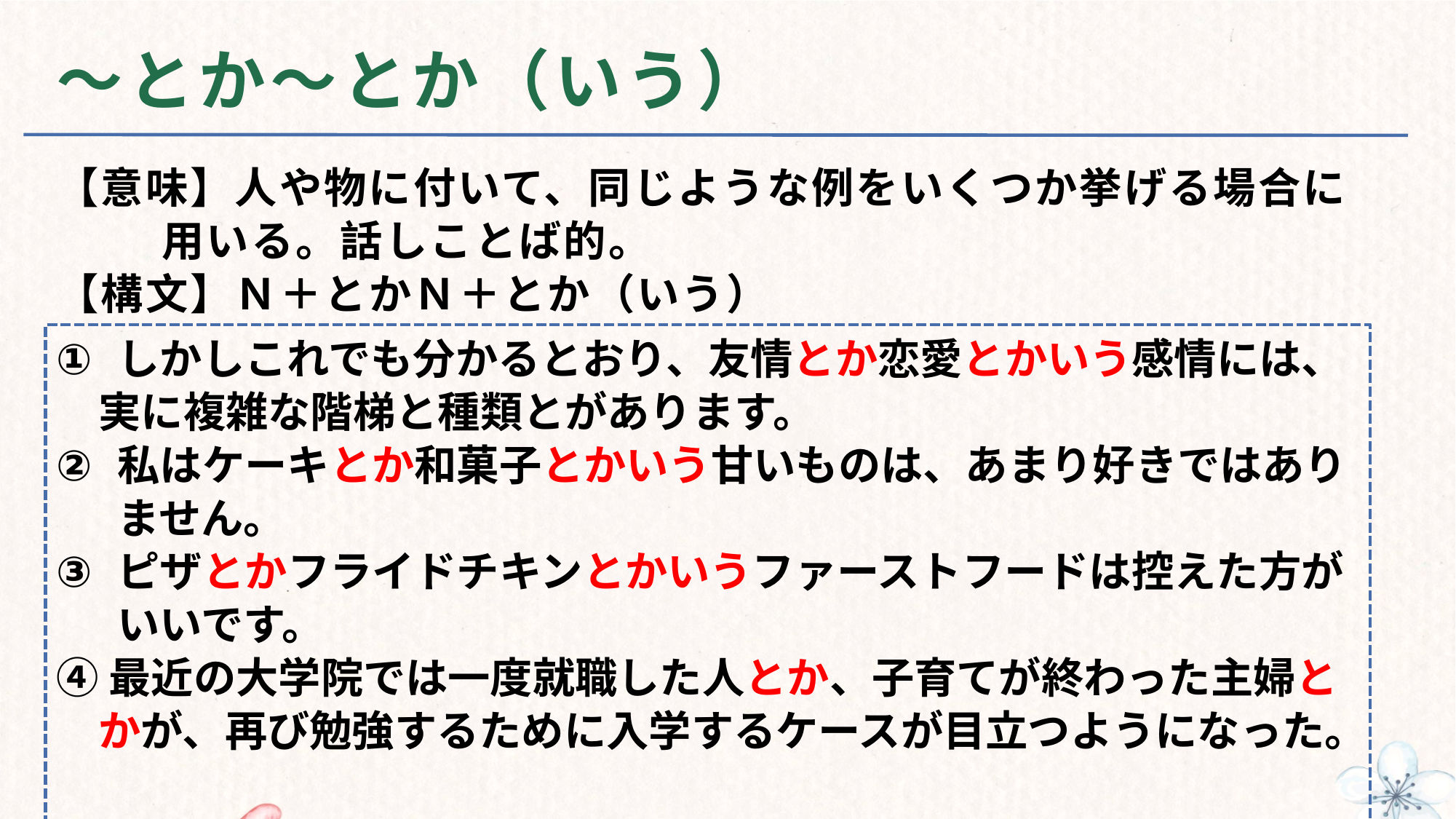

# ～とか～とか（いう）
【意味】人や物に付いて、同じような例をいくつか挙げる場合に
        用いる。話しことば的。
【構文】Ｎ＋とかＮ＋とか（いう）
しかしこれでも分かるとおり、友情とか恋愛とかいう感情には、
　実に複雑な階梯と種類とがあります。
私はケーキとか和菓子とかいう甘いものは、あまり好きではありません。
ピザとかフライドチキンとかいうファーストフードは控えた方がいいです。
④最近の大学院では一度就職した人とか、子育てが終わった主婦と
　かが、再び勉強するために入学するケースが目立つようになった。